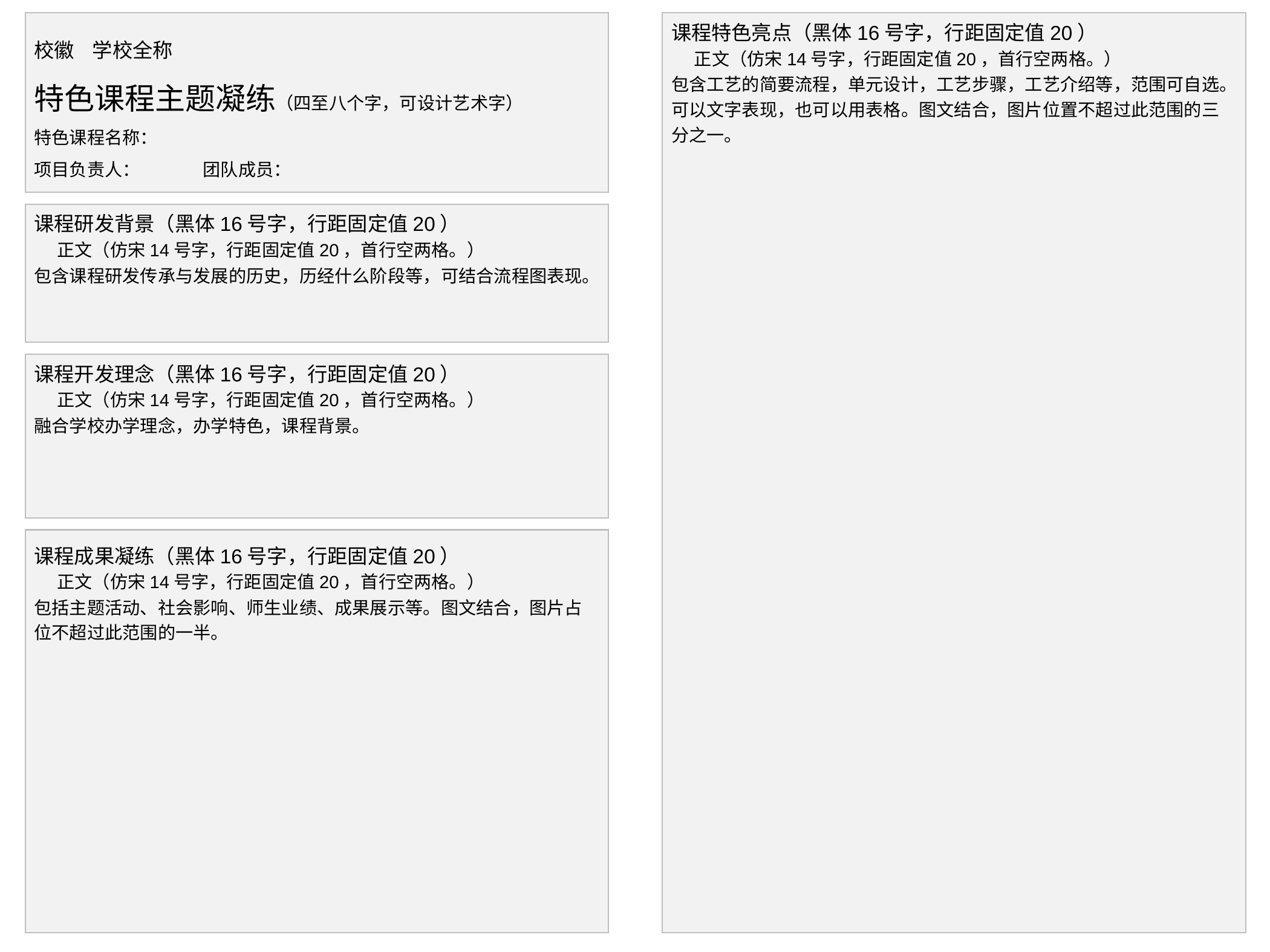

校徽    学校全称
特色课程主题凝练（四至八个字，可设计艺术字）
特色课程名称：
项目负责人：                团队成员：
课程特色亮点（黑体16号字，行距固定值20）
    正文（仿宋14号字，行距固定值20，首行空两格。）
包含工艺的简要流程，单元设计，工艺步骤，工艺介绍等，范围可自选。可以文字表现，也可以用表格。图文结合，图片位置不超过此范围的三分之一。

课程研发背景（黑体16号字，行距固定值20）
    正文（仿宋14号字，行距固定值20，首行空两格。）
包含课程研发传承与发展的历史，历经什么阶段等，可结合流程图表现。

课程开发理念（黑体16号字，行距固定值20）
    正文（仿宋14号字，行距固定值20，首行空两格。）
融合学校办学理念，办学特色，课程背景。

课程成果凝练（黑体16号字，行距固定值20）
    正文（仿宋14号字，行距固定值20，首行空两格。）
包括主题活动、社会影响、师生业绩、成果展示等。图文结合，图片占位不超过此范围的一半。